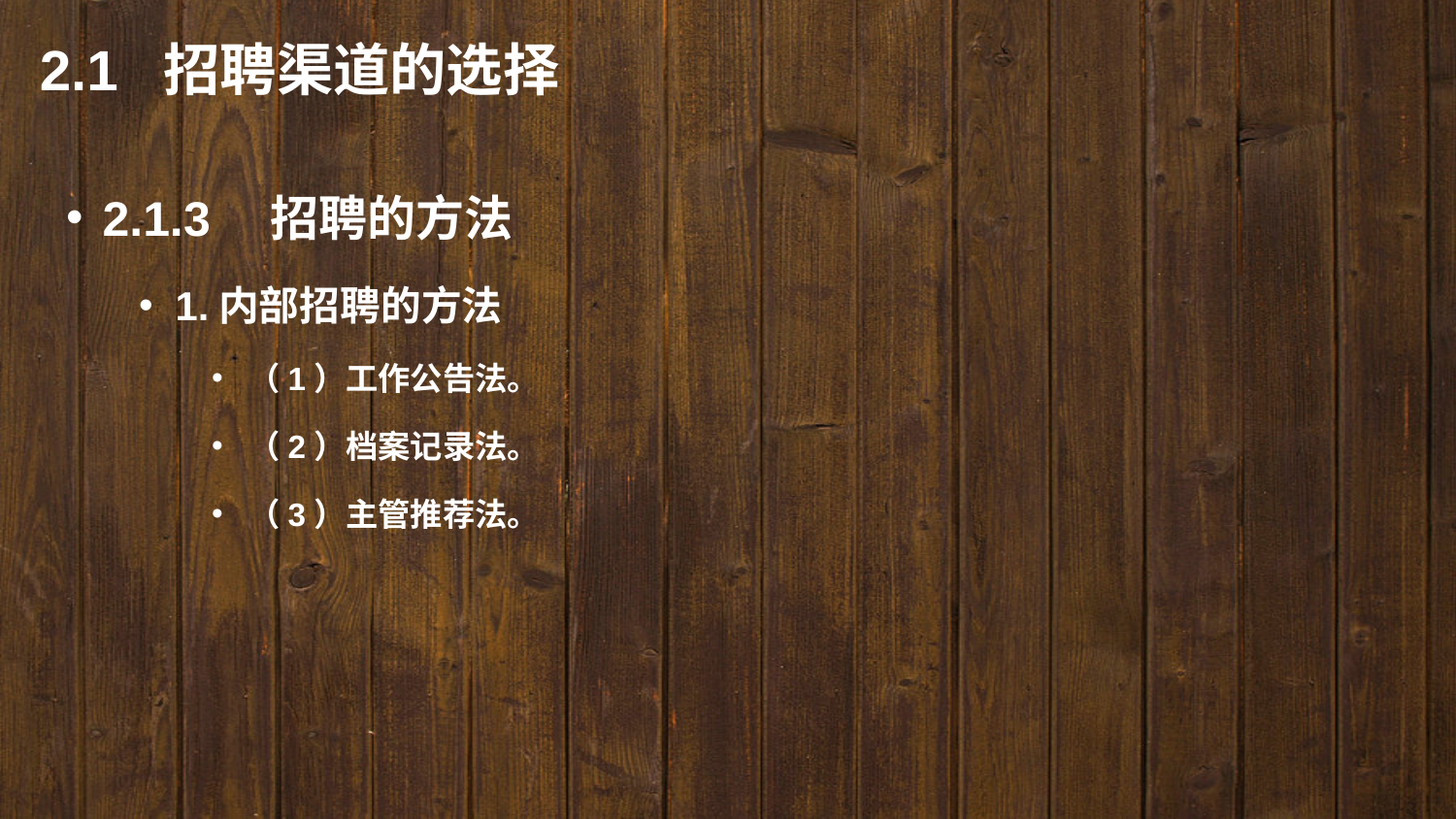

2.1  招聘渠道的选择
2.1.3　招聘的方法
1.内部招聘的方法
（1）工作公告法。
（2）档案记录法。
（3）主管推荐法。